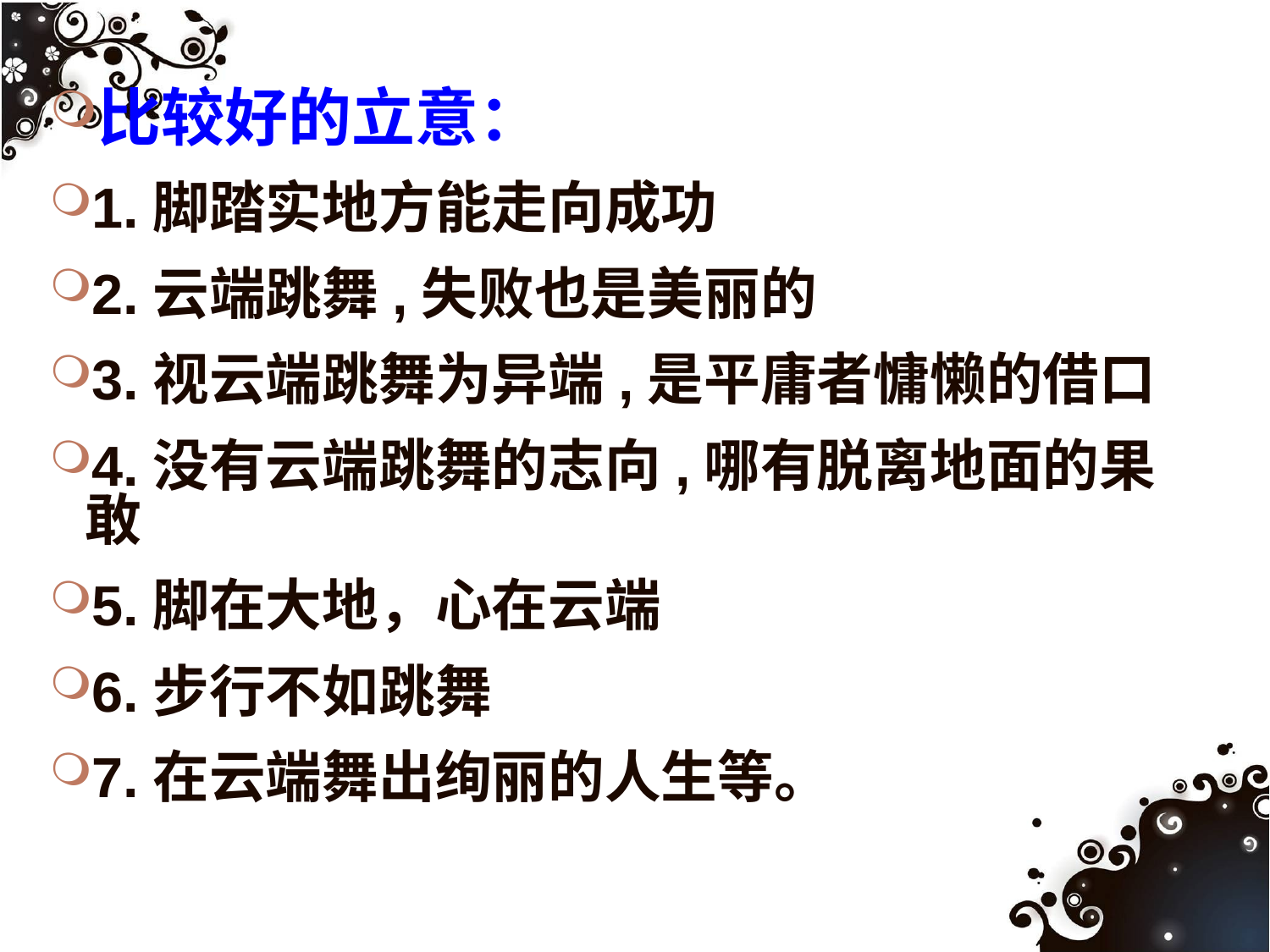

# 比较好的立意：
1.脚踏实地方能走向成功
2.云端跳舞,失败也是美丽的
3.视云端跳舞为异端,是平庸者慵懒的借口
4.没有云端跳舞的志向,哪有脱离地面的果敢
5.脚在大地，心在云端
6.步行不如跳舞
7.在云端舞出绚丽的人生等。